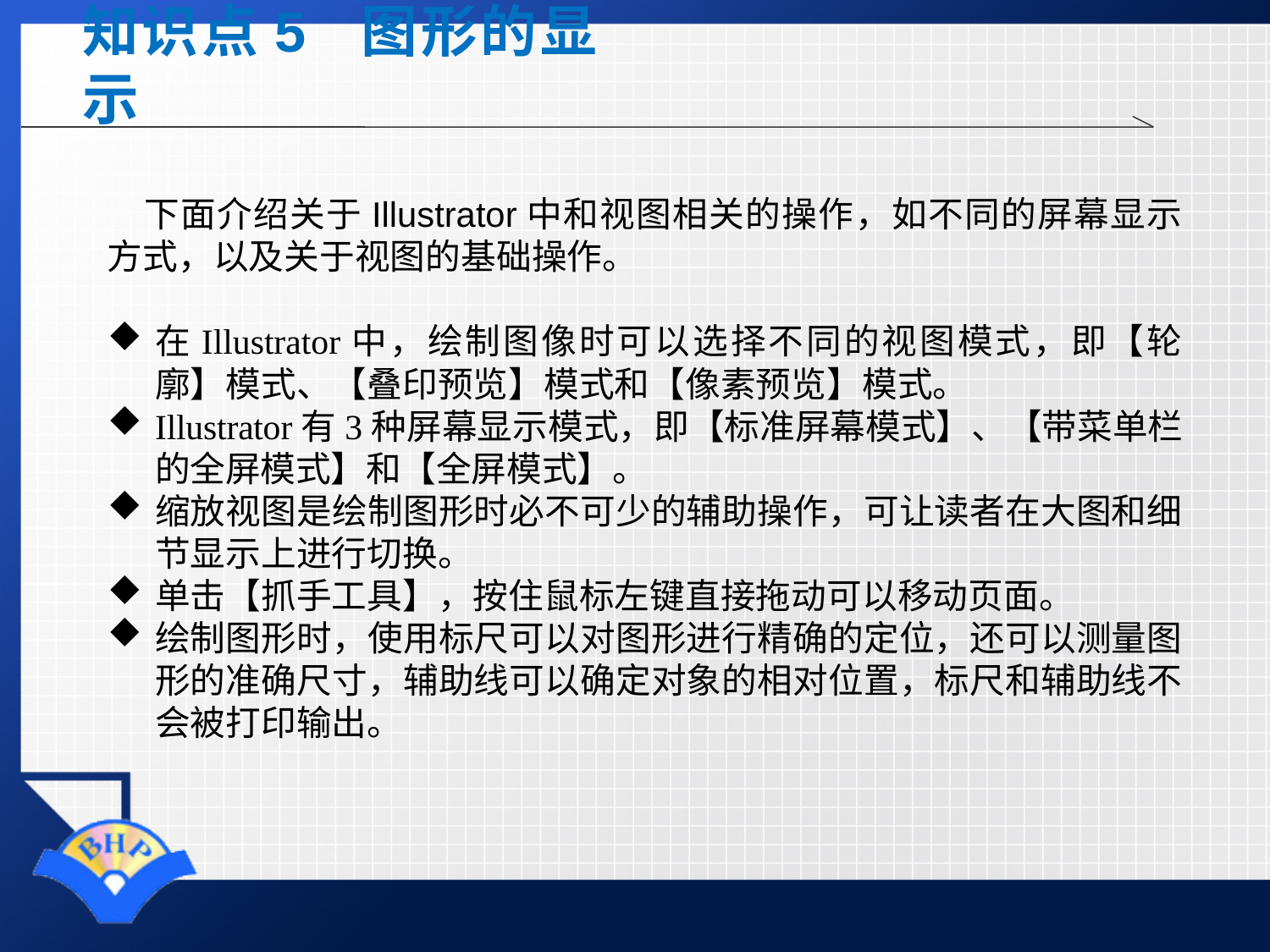

知识点5  图形的显示
下面介绍关于Illustrator中和视图相关的操作，如不同的屏幕显示方式，以及关于视图的基础操作。

在Illustrator中，绘制图像时可以选择不同的视图模式，即【轮廓】模式、【叠印预览】模式和【像素预览】模式。
Illustrator有3种屏幕显示模式，即【标准屏幕模式】、【带菜单栏的全屏模式】和【全屏模式】。
缩放视图是绘制图形时必不可少的辅助操作，可让读者在大图和细节显示上进行切换。
单击【抓手工具】，按住鼠标左键直接拖动可以移动页面。
绘制图形时，使用标尺可以对图形进行精确的定位，还可以测量图形的准确尺寸，辅助线可以确定对象的相对位置，标尺和辅助线不会被打印输出。